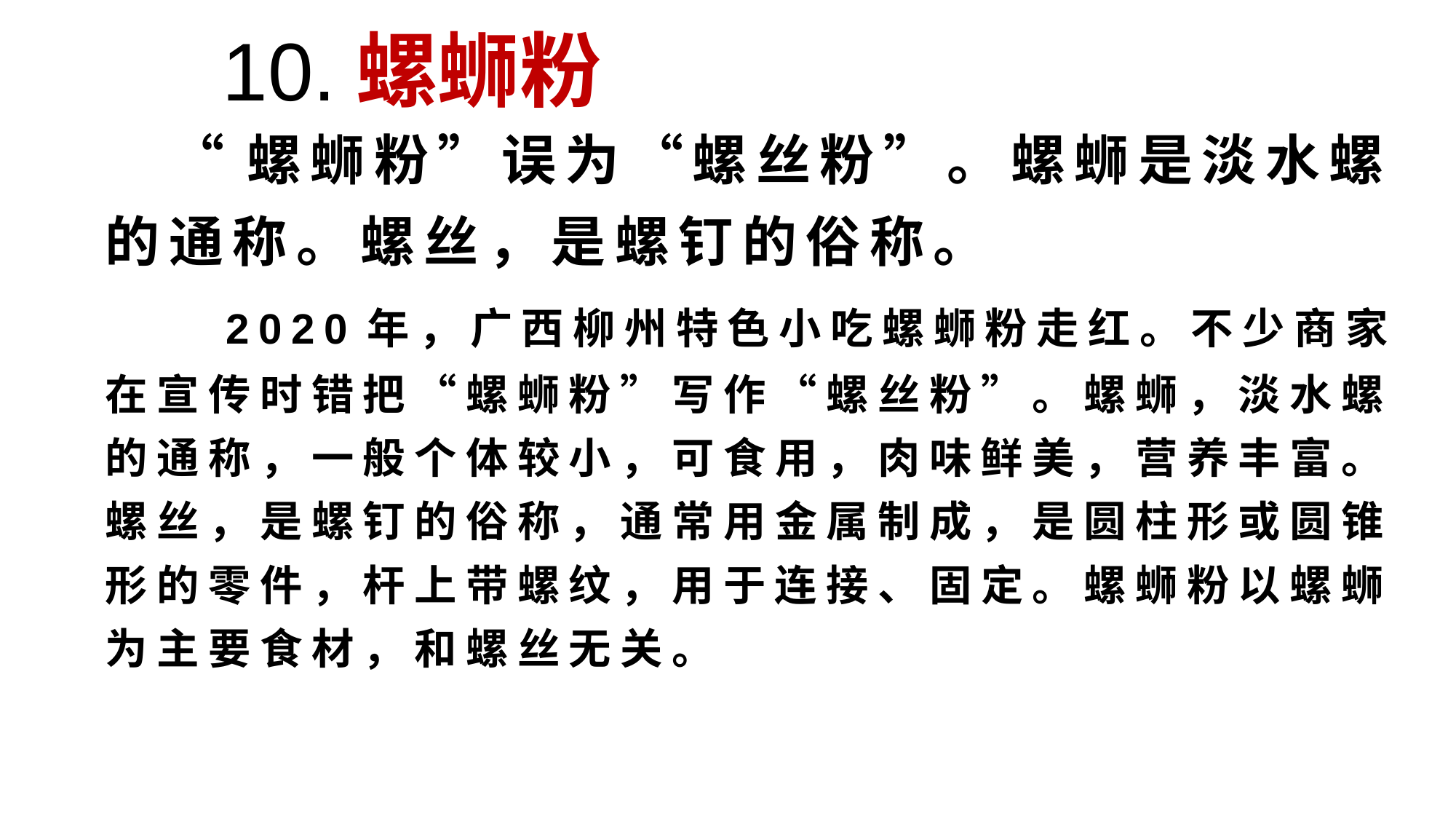

10.螺蛳粉
# “螺蛳粉”误为“螺丝粉”。螺蛳是淡水螺的通称。螺丝，是螺钉的俗称。 2020年，广西柳州特色小吃螺蛳粉走红。不少商家在宣传时错把“螺蛳粉”写作“螺丝粉”。螺蛳，淡水螺的通称，一般个体较小，可食用，肉味鲜美，营养丰富。螺丝，是螺钉的俗称，通常用金属制成，是圆柱形或圆锥形的零件，杆上带螺纹，用于连接、固定。螺蛳粉以螺蛳为主要食材，和螺丝无关。